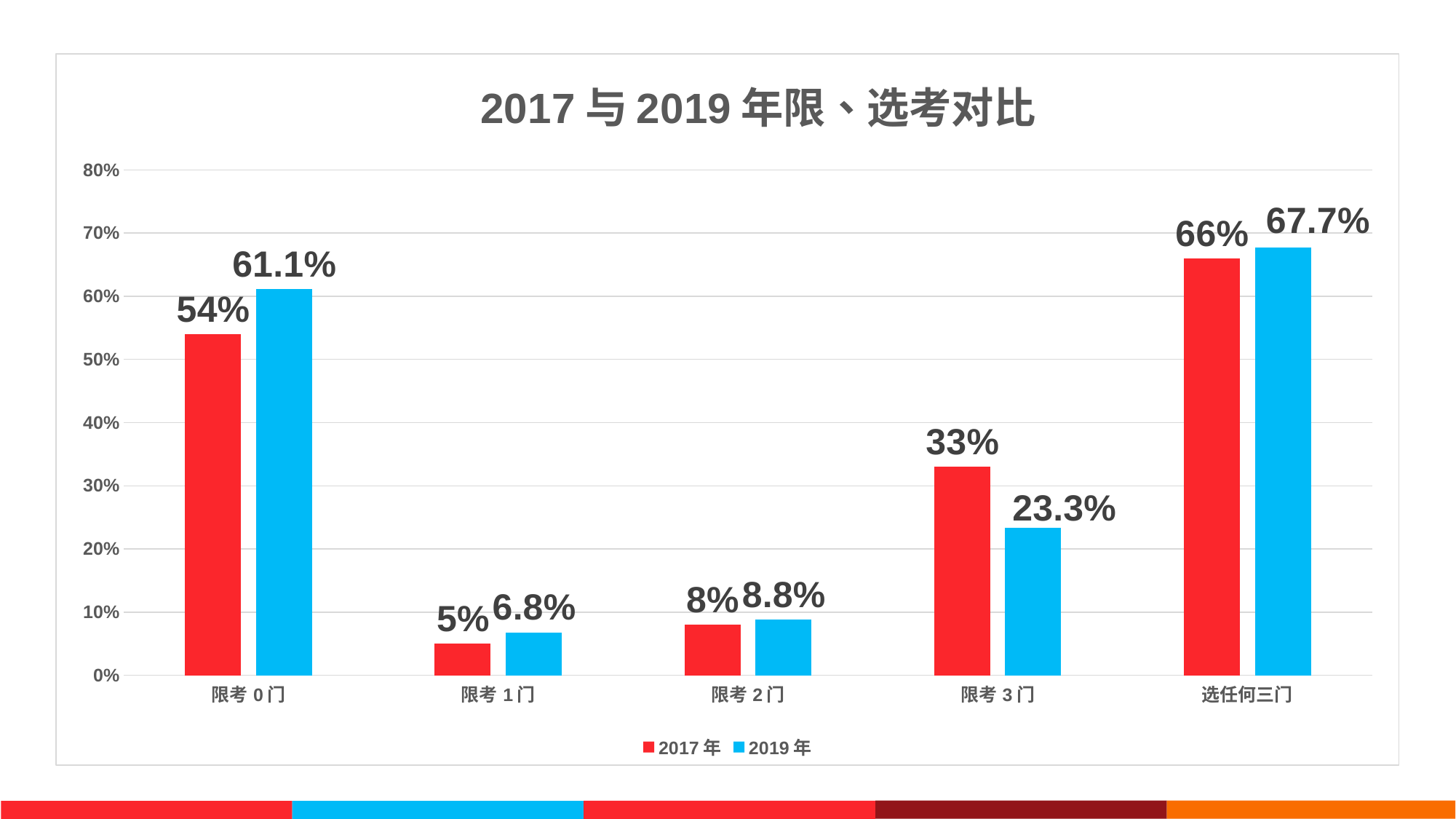

### Chart: 2017与2019年限、选考对比

| Category | 2017年 | 2019年 |
|---|---|---|
| 限考0门 | 0.54 | 0.611 |
| 限考1门 | 0.05 | 0.068 |
| 限考2门 | 0.08 | 0.088 |
| 限考3门 | 0.33 | 0.233 |
| 选任何三门 | 0.66 | 0.677 |